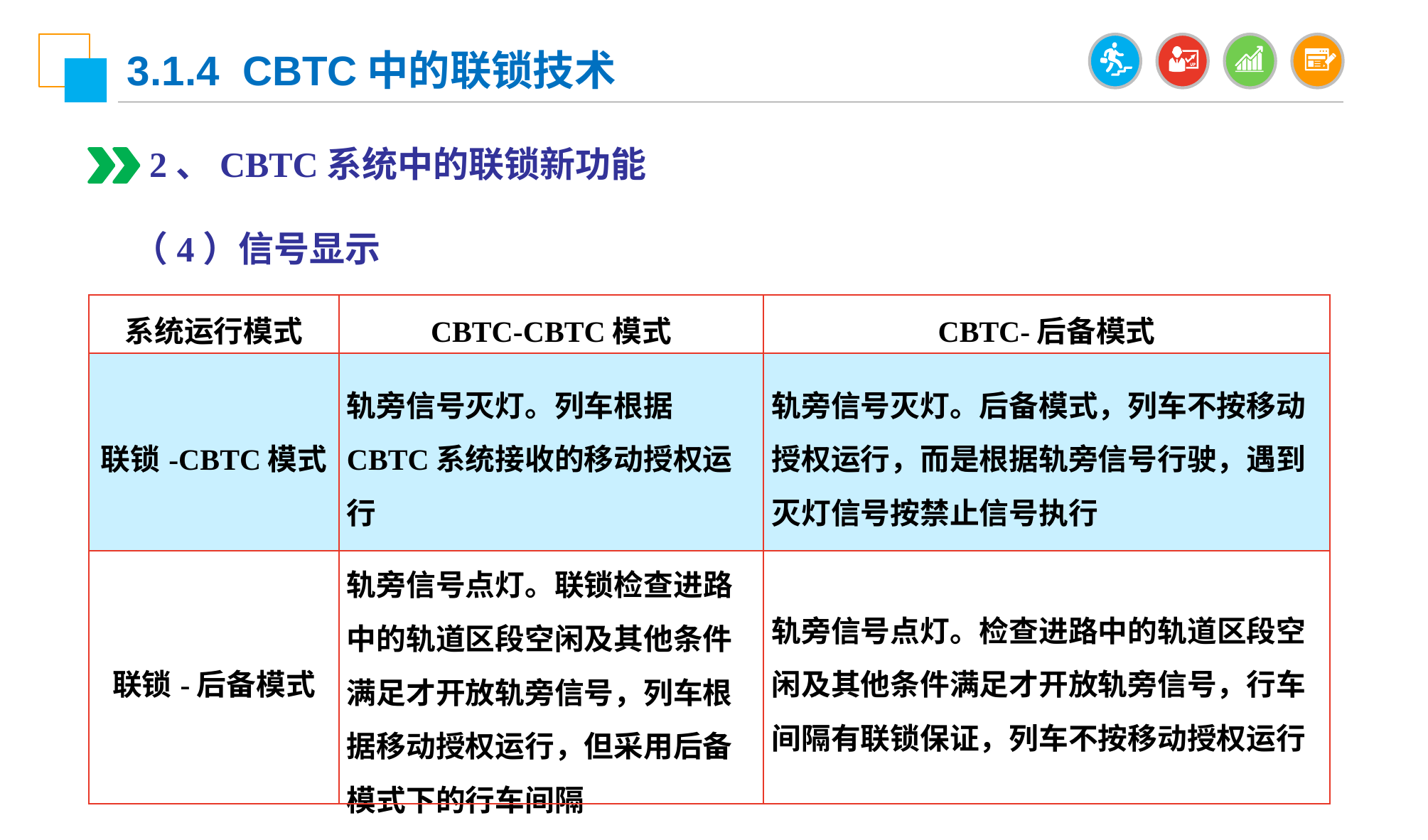

3.1.4  CBTC中的联锁技术
2、CBTC系统中的联锁新功能

（4）信号显示
| 系统运行模式 | CBTC-CBTC模式 | CBTC-后备模式 |
| --- | --- | --- |
| 联锁-CBTC模式 | 轨旁信号灭灯。列车根据CBTC系统接收的移动授权运行 | 轨旁信号灭灯。后备模式，列车不按移动授权运行，而是根据轨旁信号行驶，遇到灭灯信号按禁止信号执行 |
| 联锁-后备模式 | 轨旁信号点灯。联锁检查进路中的轨道区段空闲及其他条件满足才开放轨旁信号，列车根据移动授权运行，但采用后备模式下的行车间隔 | 轨旁信号点灯。检查进路中的轨道区段空闲及其他条件满足才开放轨旁信号，行车间隔有联锁保证，列车不按移动授权运行 |